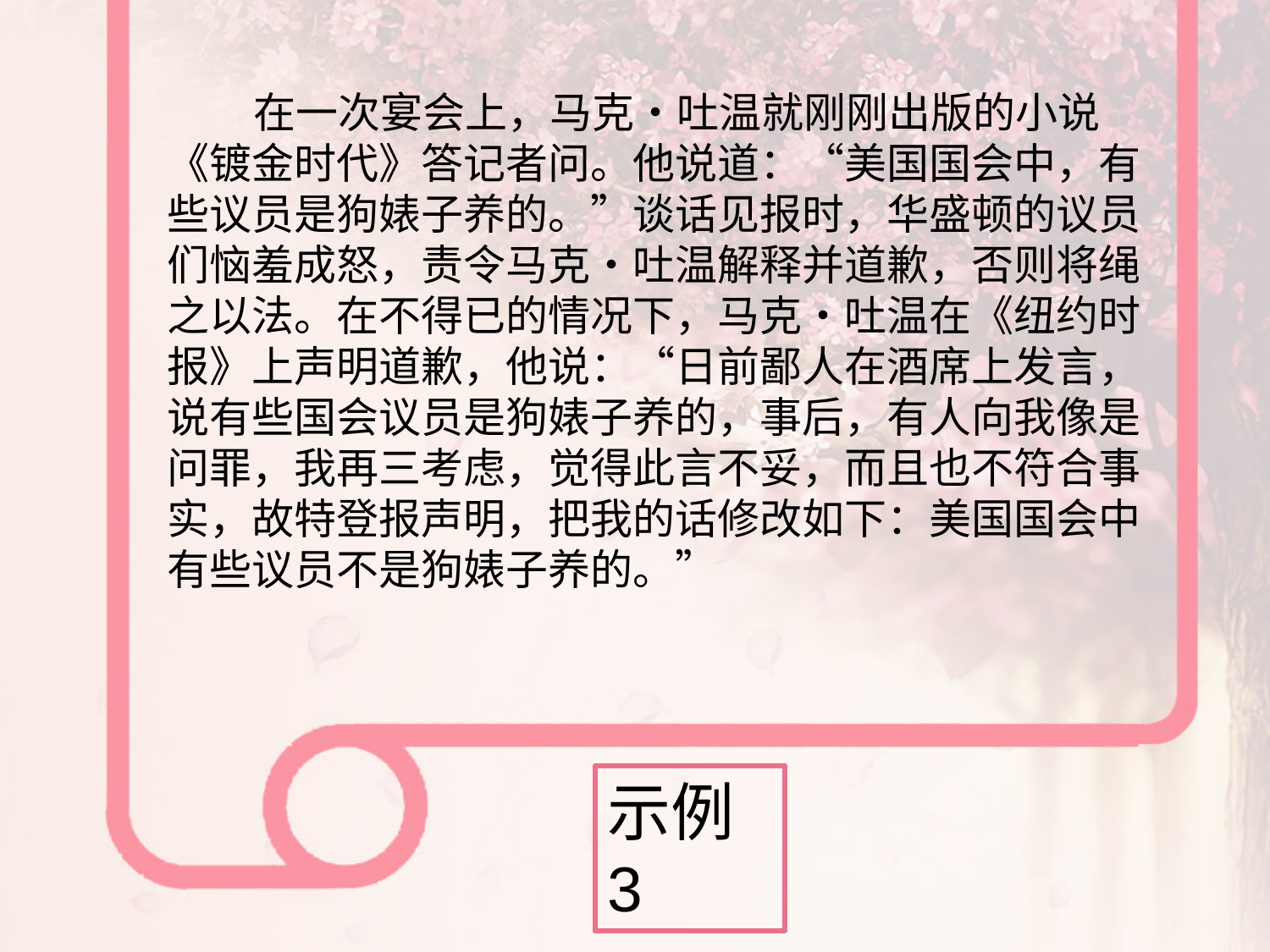

在一次宴会上，马克•吐温就刚刚出版的小说《镀金时代》答记者问。他说道：“美国国会中，有些议员是狗婊子养的。”谈话见报时，华盛顿的议员们恼羞成怒，责令马克•吐温解释并道歉，否则将绳之以法。在不得已的情况下，马克•吐温在《纽约时报》上声明道歉，他说：“日前鄙人在酒席上发言，说有些国会议员是狗婊子养的，事后，有人向我像是问罪，我再三考虑，觉得此言不妥，而且也不符合事实，故特登报声明，把我的话修改如下：美国国会中有些议员不是狗婊子养的。”
示例3